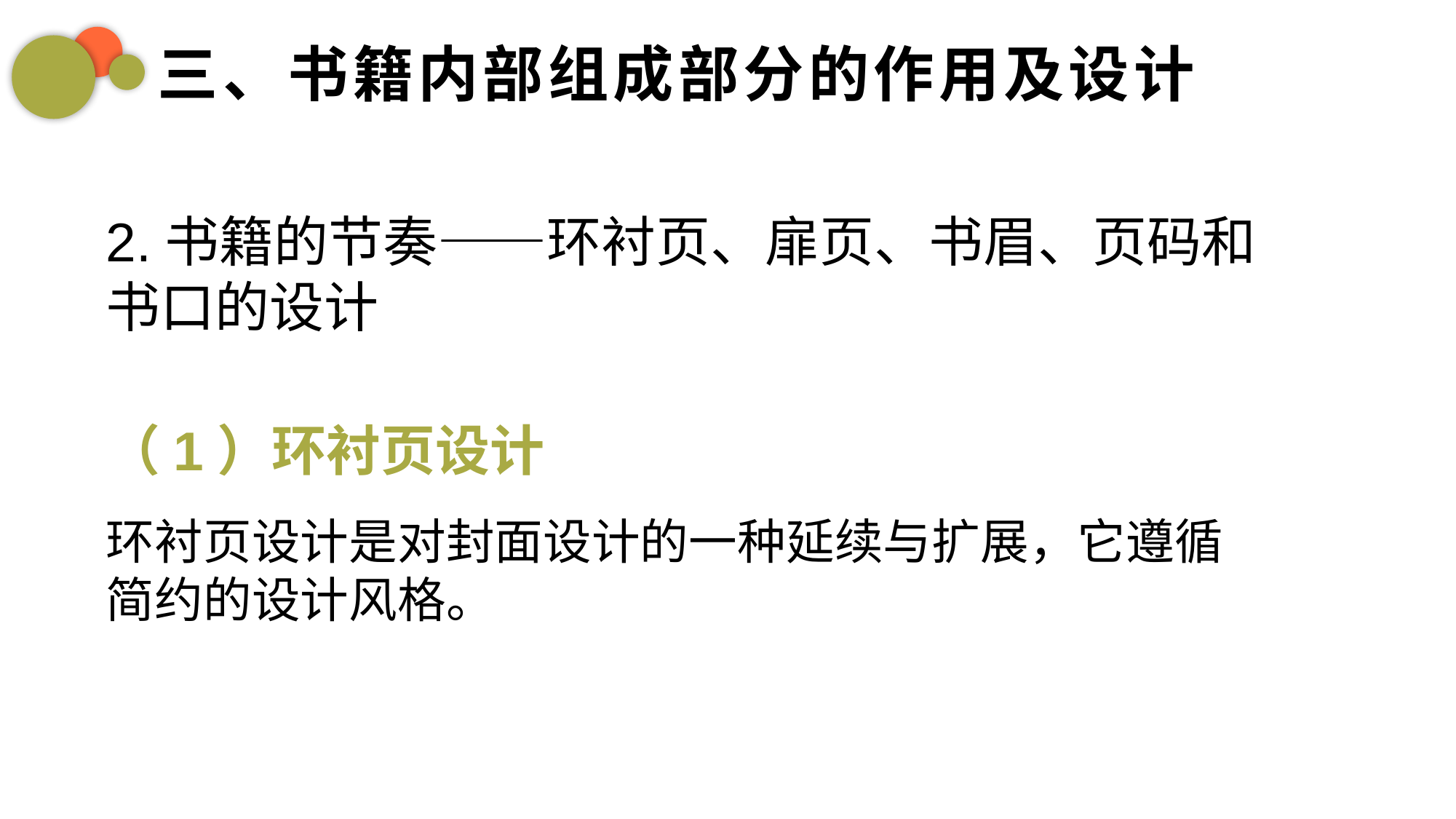

三、书籍内部组成部分的作用及设计
2.书籍的节奏——环衬页、扉页、书眉、页码和书口的设计
（1）环衬页设计
环衬页设计是对封面设计的一种延续与扩展，它遵循简约的设计风格。